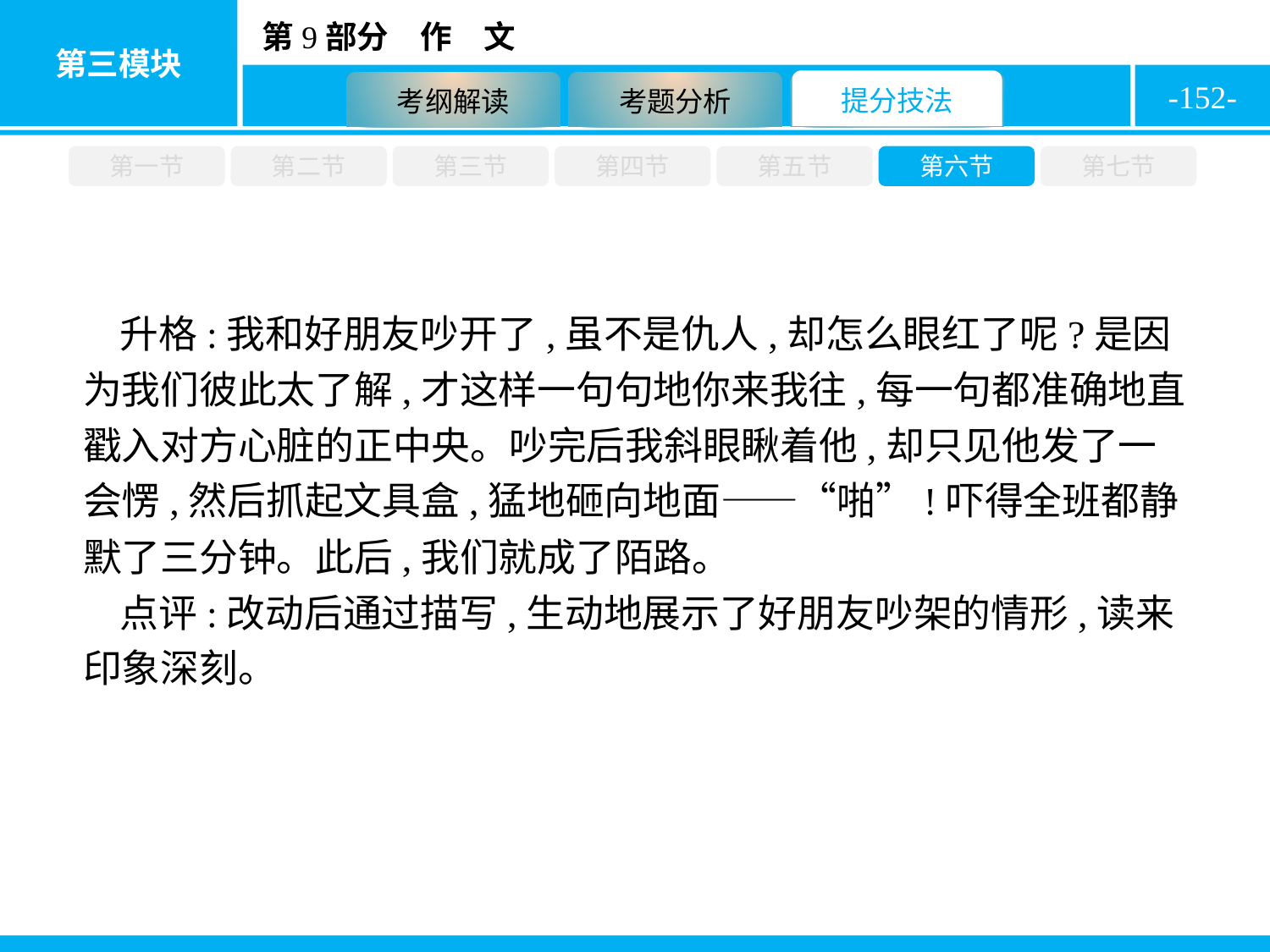

-152-
第一节
第二节
第三节
第四节
第五节
第六节
第七节
升格:我和好朋友吵开了,虽不是仇人,却怎么眼红了呢?是因为我们彼此太了解,才这样一句句地你来我往,每一句都准确地直戳入对方心脏的正中央。吵完后我斜眼瞅着他,却只见他发了一会愣,然后抓起文具盒,猛地砸向地面——“啪”!吓得全班都静默了三分钟。此后,我们就成了陌路。
点评:改动后通过描写,生动地展示了好朋友吵架的情形,读来印象深刻。